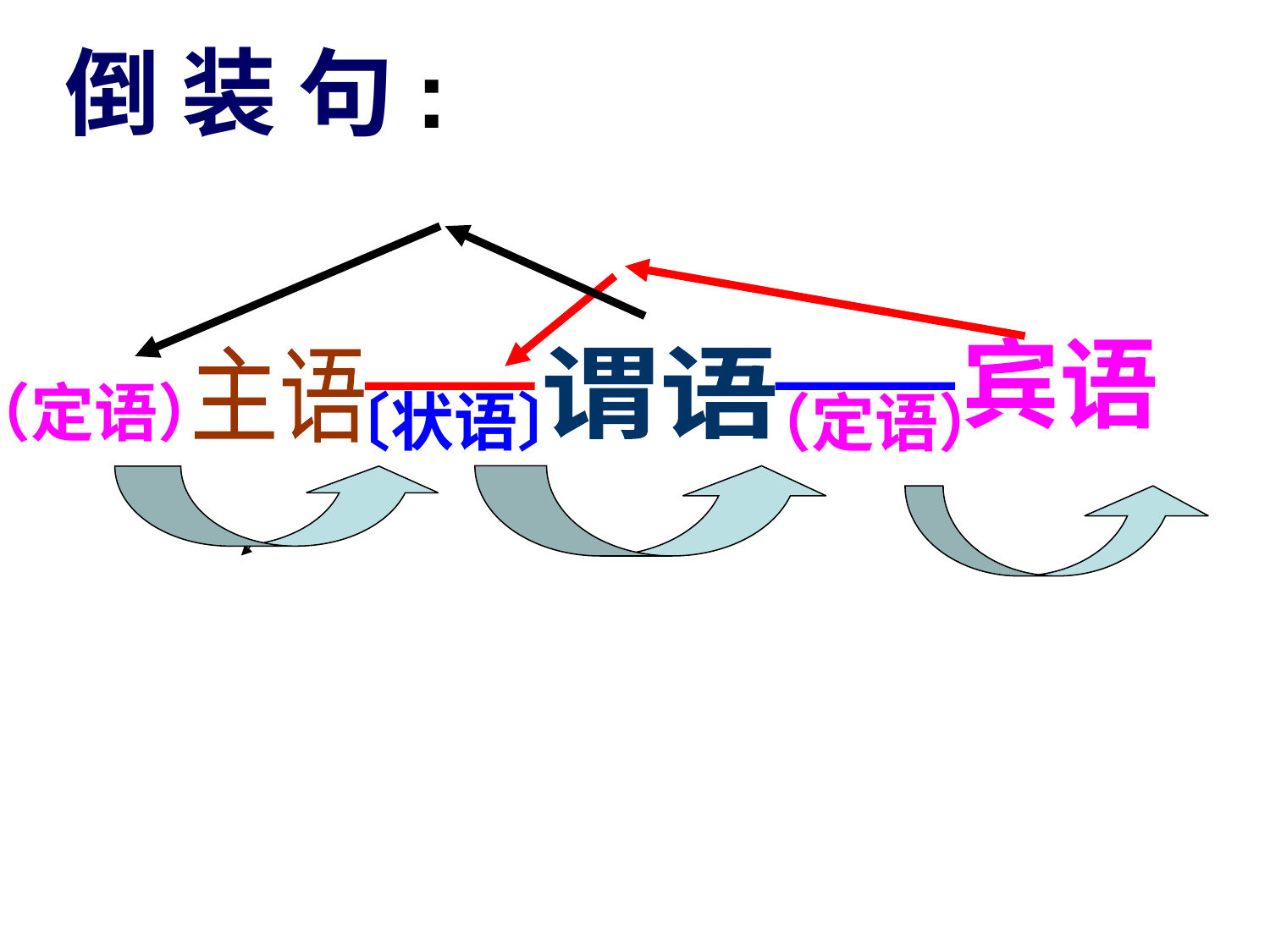

课堂小结
倒 装 句:

宾语
主语
谓语
（定语）
〔状语〕
（定语）